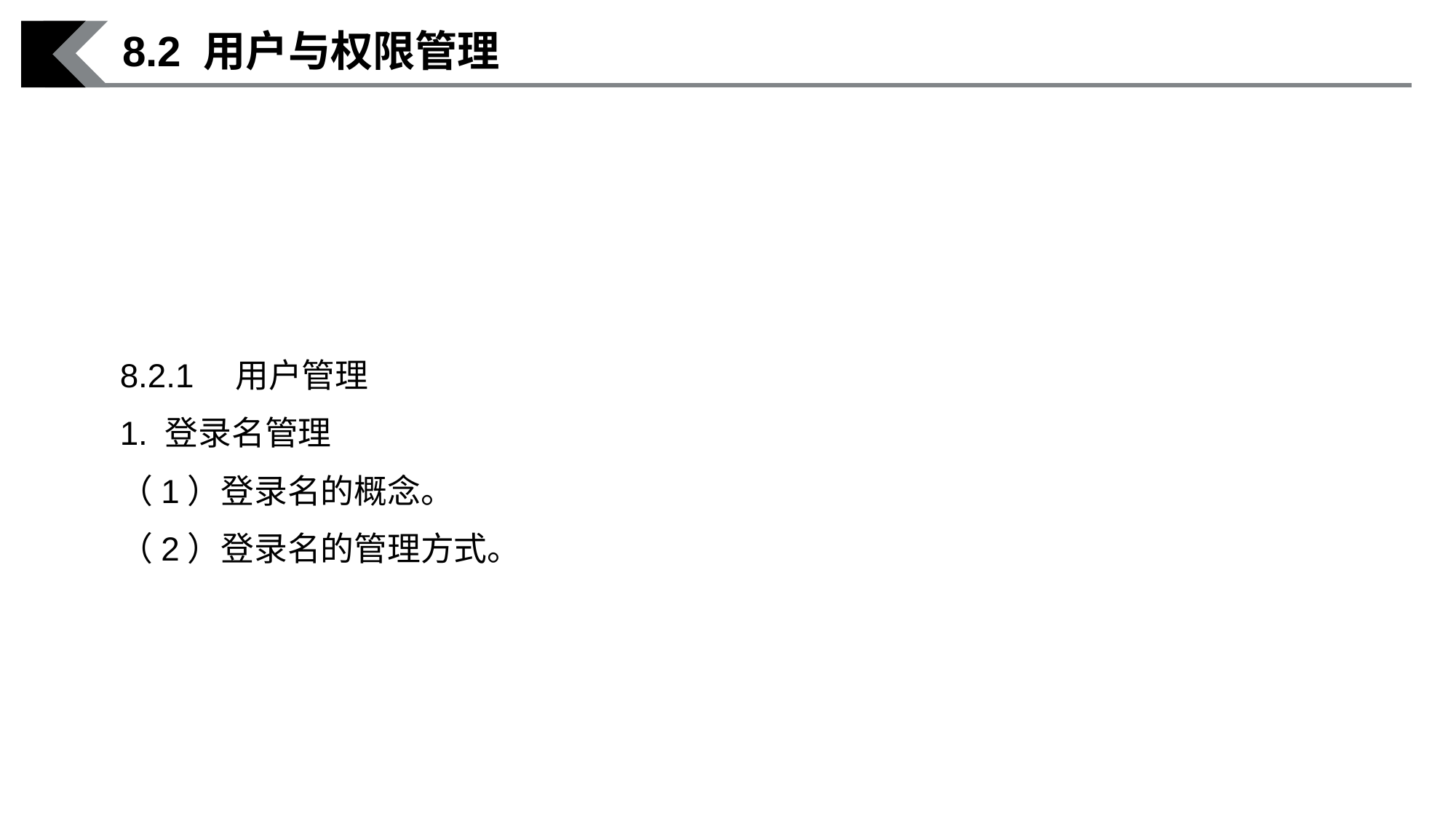

8.2 用户与权限管理
8.2.1　用户管理
1. 登录名管理
（1）登录名的概念。
（2）登录名的管理方式。